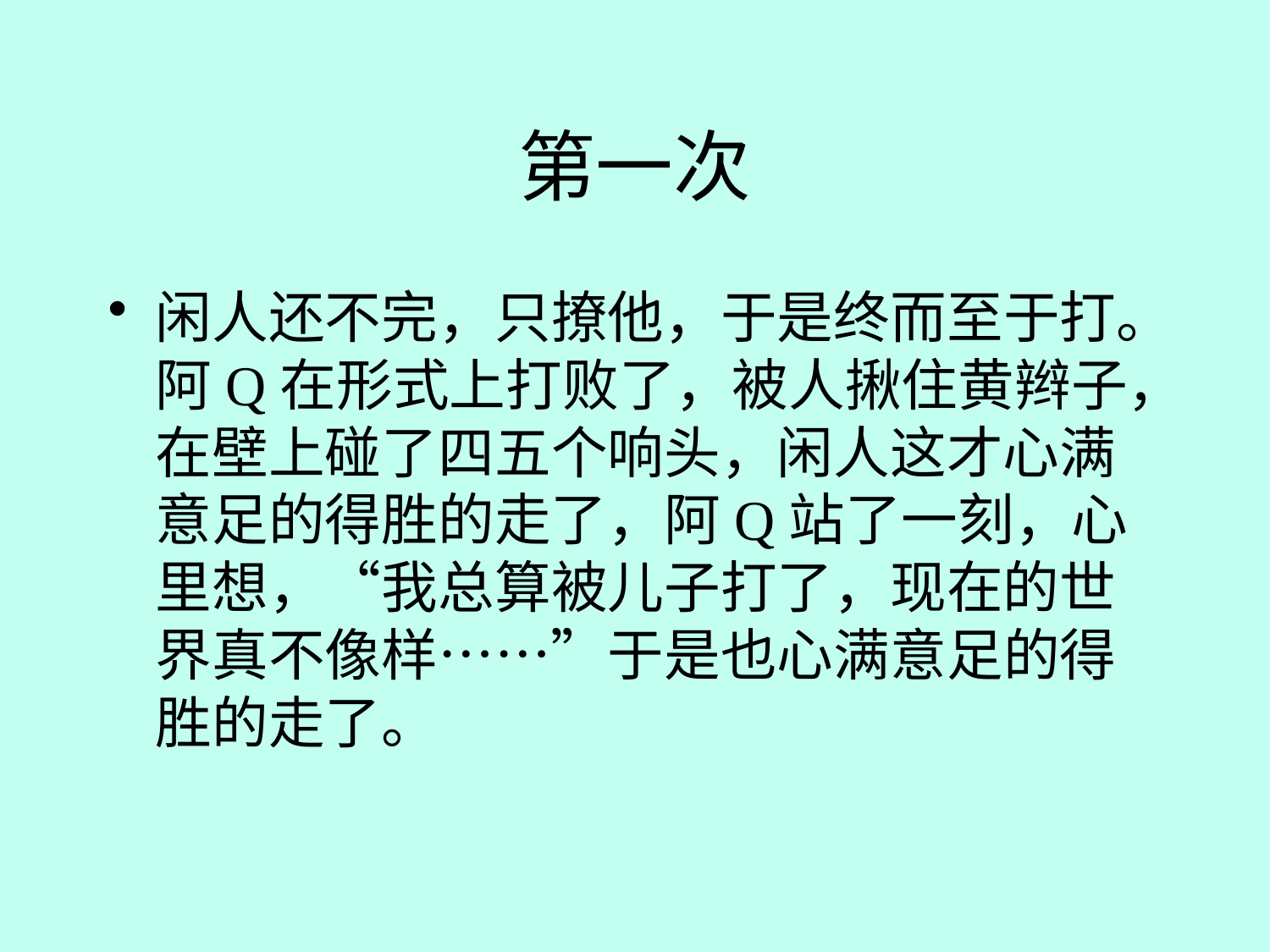

# 第一次
闲人还不完，只撩他，于是终而至于打。阿Q在形式上打败了，被人揪住黄辫子，在壁上碰了四五个响头，闲人这才心满意足的得胜的走了，阿Q站了一刻，心里想，“我总算被儿子打了，现在的世界真不像样……”于是也心满意足的得胜的走了。